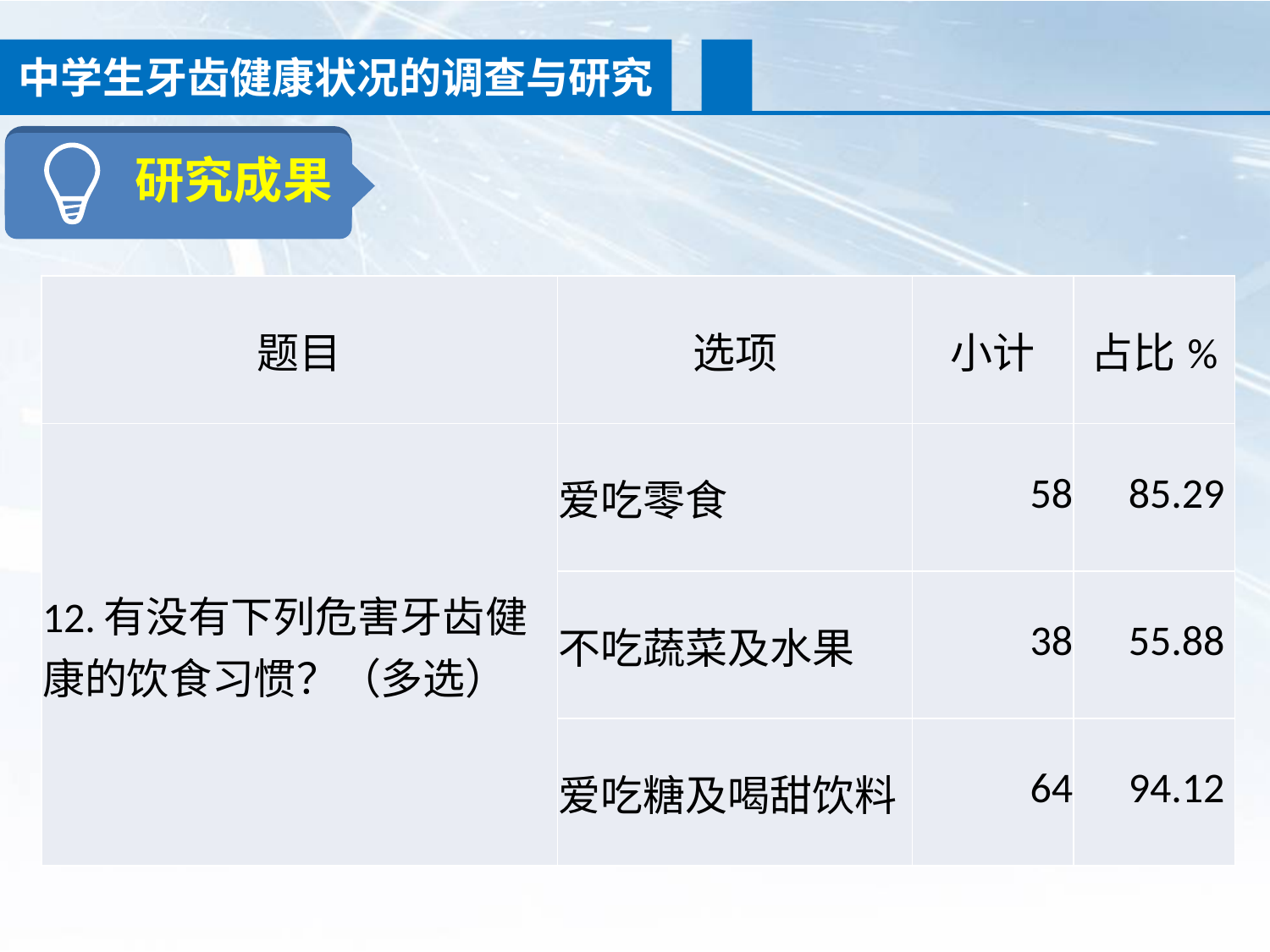

中学生牙齿健康状况的调查与研究

研究成果
| 题目 | 选项 | 小计 | 占比% |
| --- | --- | --- | --- |
| 12.有没有下列危害牙齿健康的饮食习惯？（多选） | 爱吃零食 | 58 | 85.29 |
|  | 不吃蔬菜及水果 | 38 | 55.88 |
|  | 爱吃糖及喝甜饮料 | 64 | 94.12 |